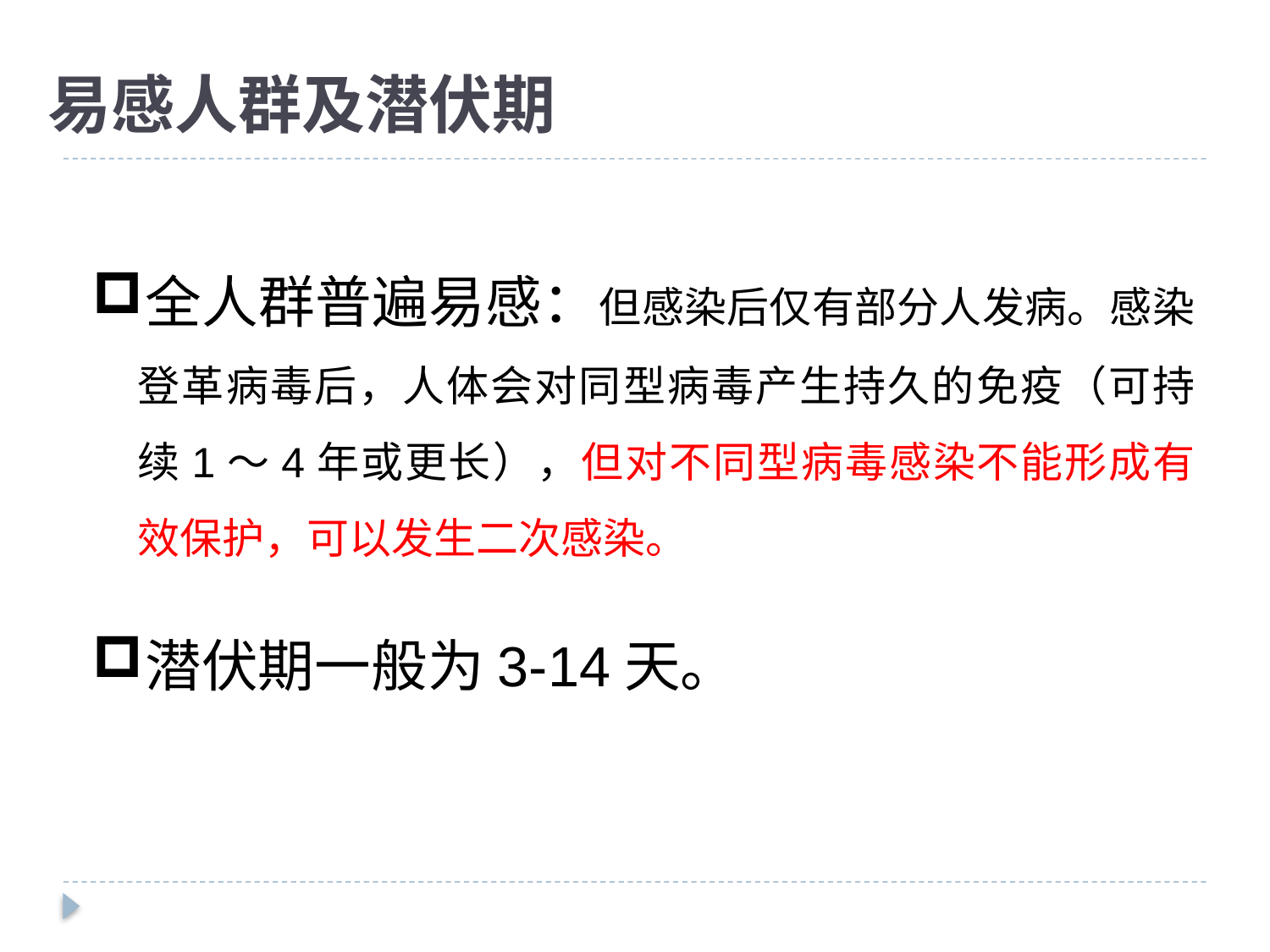

# 易感人群及潜伏期
全人群普遍易感：但感染后仅有部分人发病。感染登革病毒后，人体会对同型病毒产生持久的免疫（可持续1～4年或更长），但对不同型病毒感染不能形成有效保护，可以发生二次感染。
潜伏期一般为3-14天。

10